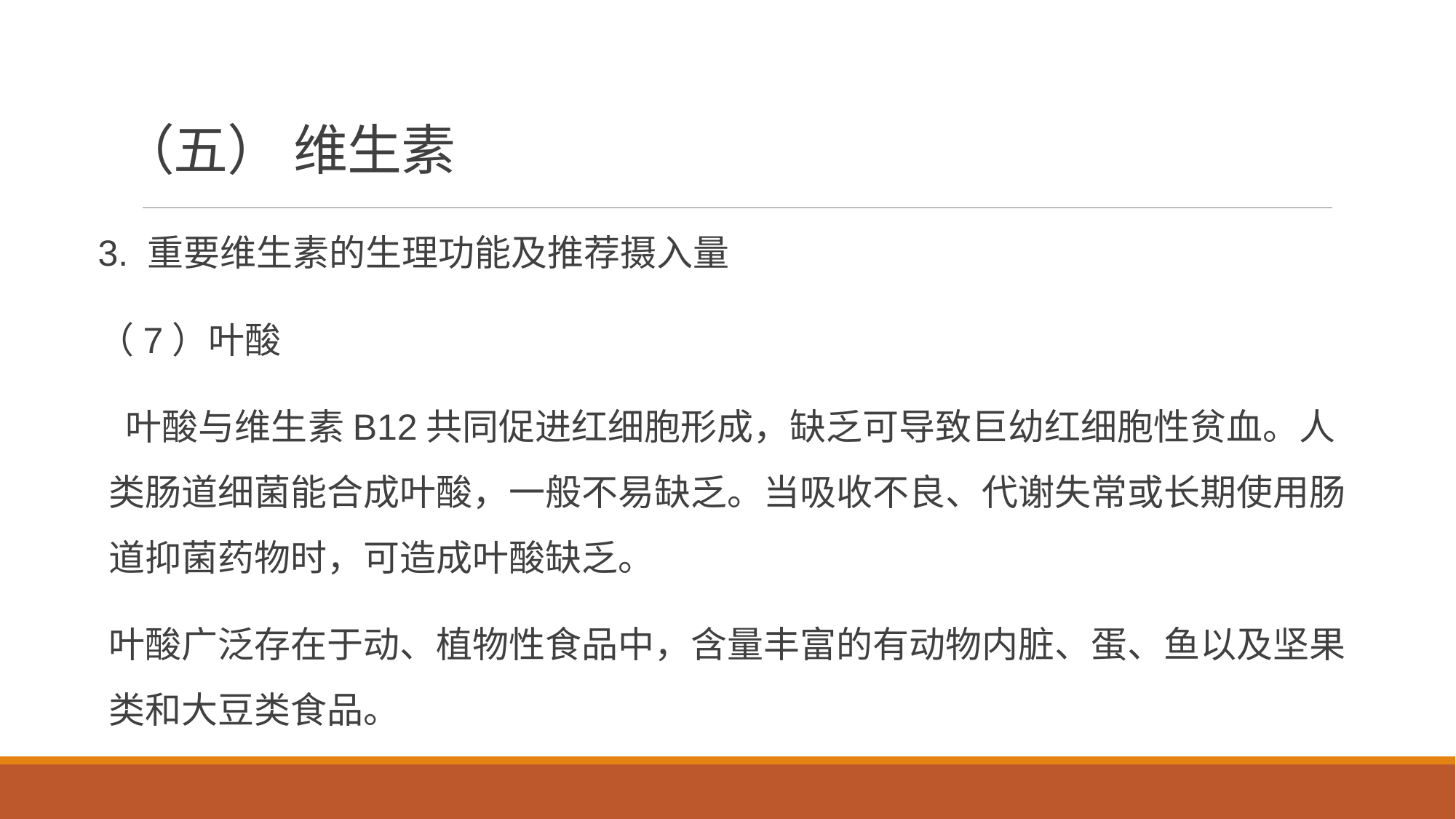

# （五） 维生素

3. 重要维生素的生理功能及推荐摄入量
（7）叶酸
 叶酸与维生素B12共同促进红细胞形成，缺乏可导致巨幼红细胞性贫血。人类肠道细菌能合成叶酸，一般不易缺乏。当吸收不良、代谢失常或长期使用肠道抑菌药物时，可造成叶酸缺乏。
叶酸广泛存在于动、植物性食品中，含量丰富的有动物内脏、蛋、鱼以及坚果类和大豆类食品。